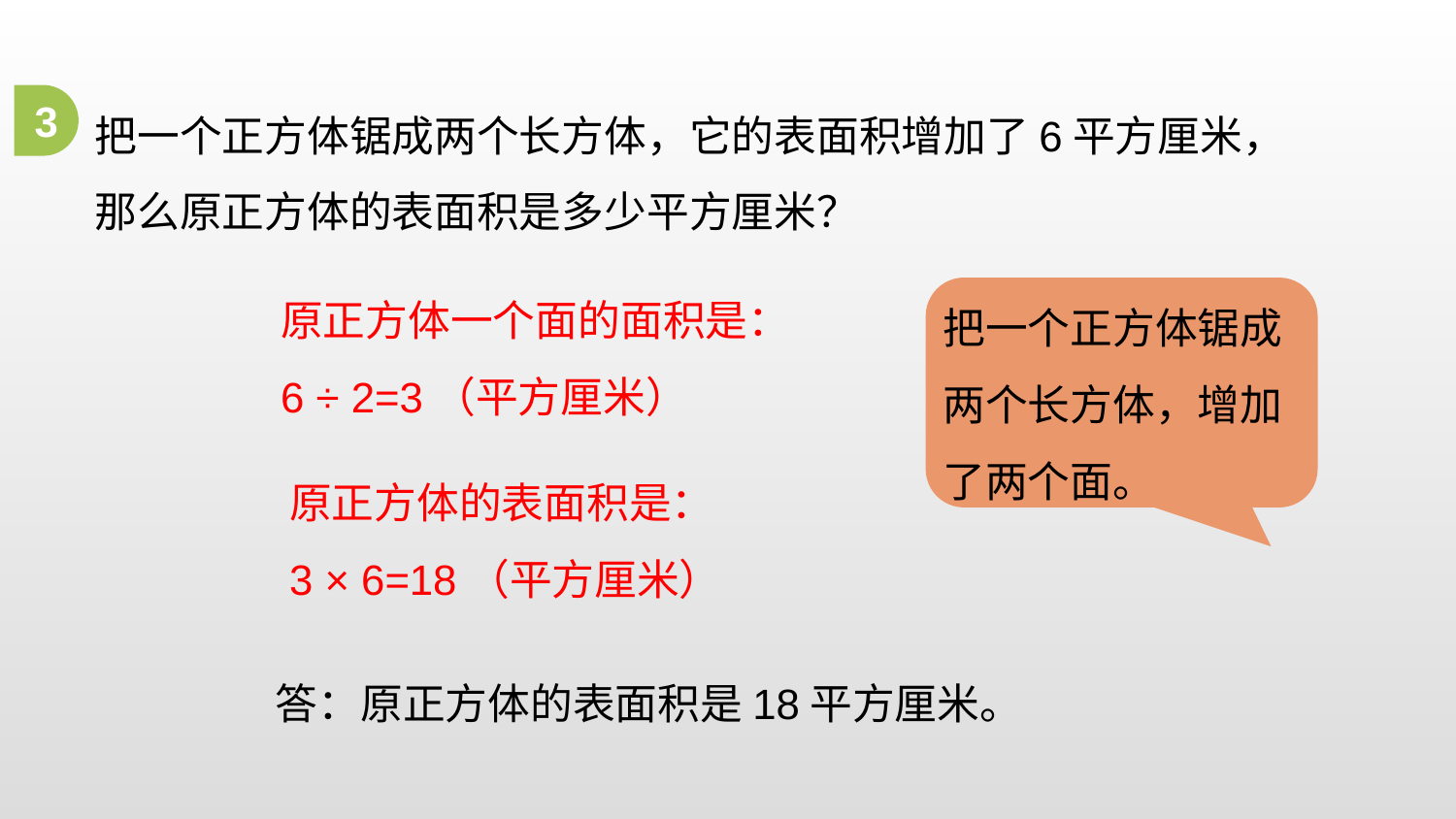

把一个正方体锯成两个长方体，它的表面积增加了6平方厘米，那么原正方体的表面积是多少平方厘米？
3
原正方体一个面的面积是：
6 ÷ 2=3（平方厘米）
把一个正方体锯成两个长方体，增加了两个面。

原正方体的表面积是：
3 × 6=18（平方厘米）
答：原正方体的表面积是18平方厘米。